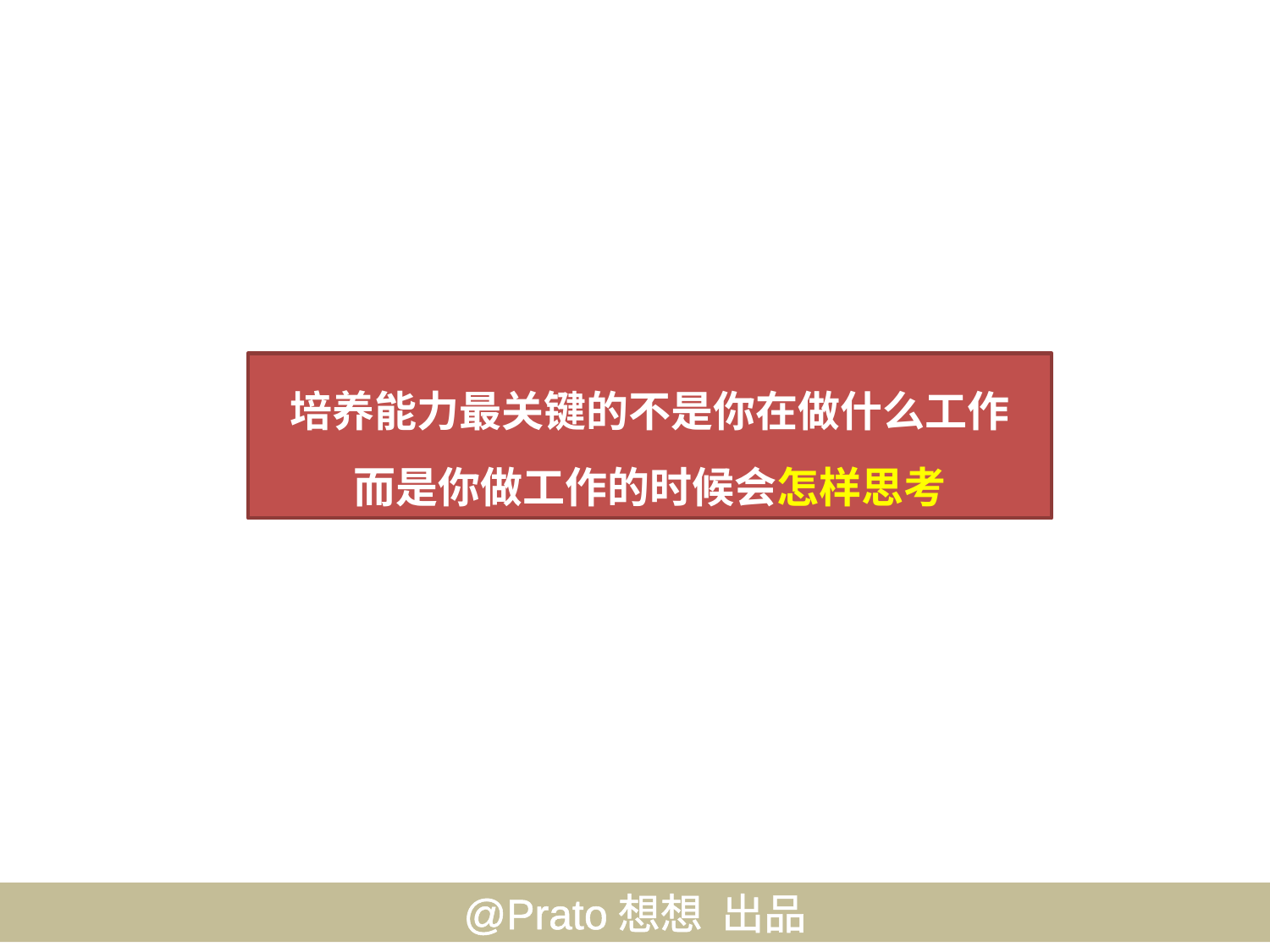

培养能力最关键的不是你在做什么工作
而是你做工作的时候会怎样思考
@Prato想想  出品